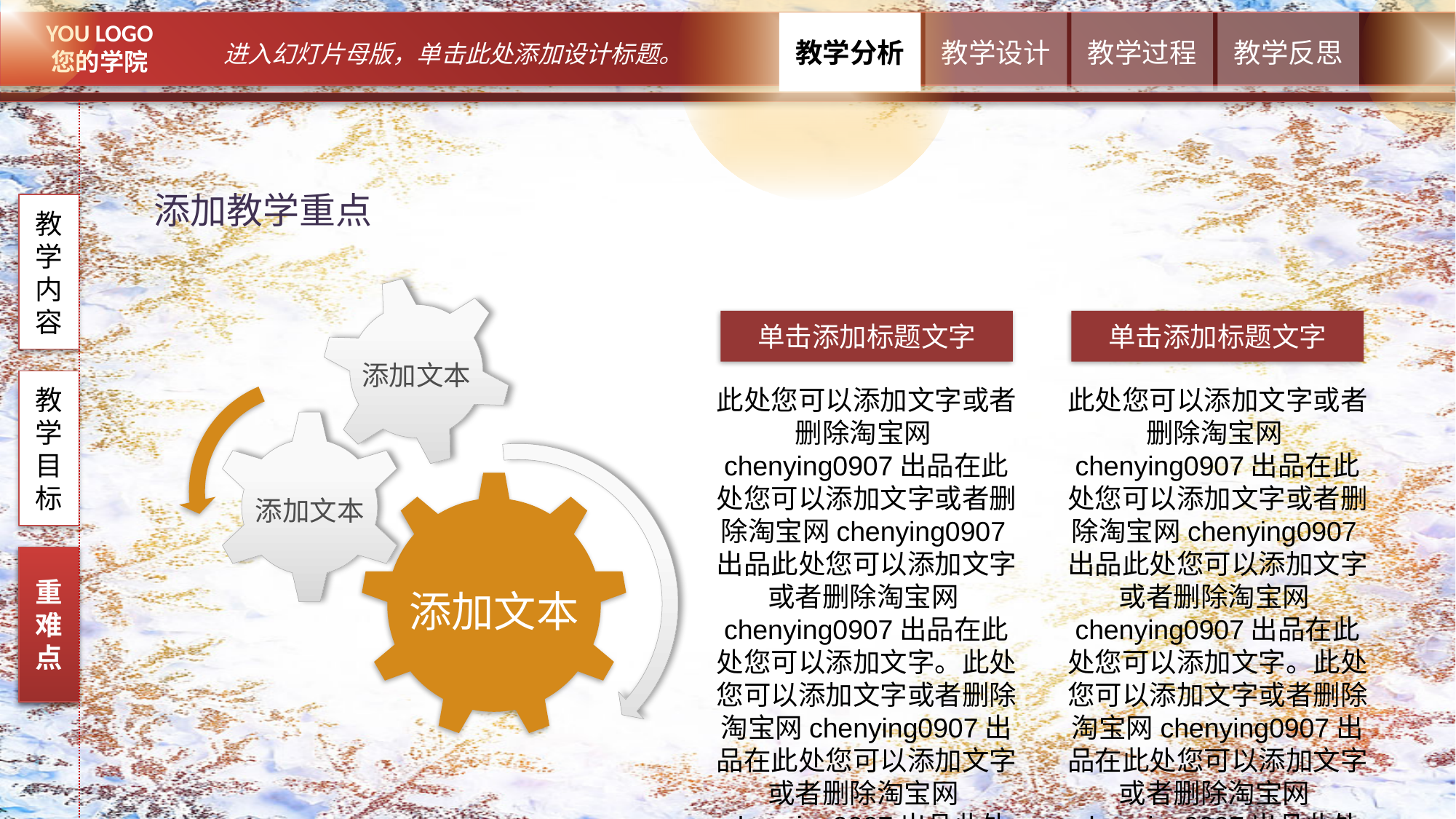

添加教学重点
教学内容
添加文本
单击添加标题文字
单击添加标题文字

教学目标
此处您可以添加文字或者删除淘宝网chenying0907出品在此处您可以添加文字或者删除淘宝网chenying0907出品此处您可以添加文字或者删除淘宝网chenying0907出品在此处您可以添加文字。此处您可以添加文字或者删除淘宝网chenying0907出品在此处您可以添加文字或者删除淘宝网chenying0907出品此处您可以添加文字或者删除淘宝网chenying0907出品。
此处您可以添加文字或者删除淘宝网chenying0907出品在此处您可以添加文字或者删除淘宝网chenying0907出品此处您可以添加文字或者删除淘宝网chenying0907出品在此处您可以添加文字。此处您可以添加文字或者删除淘宝网chenying0907出品在此处您可以添加文字或者删除淘宝网chenying0907出品此处您可以添加文字或者删除淘宝网chenying0907出品。
添加文本

添加文本
重难点
重难点